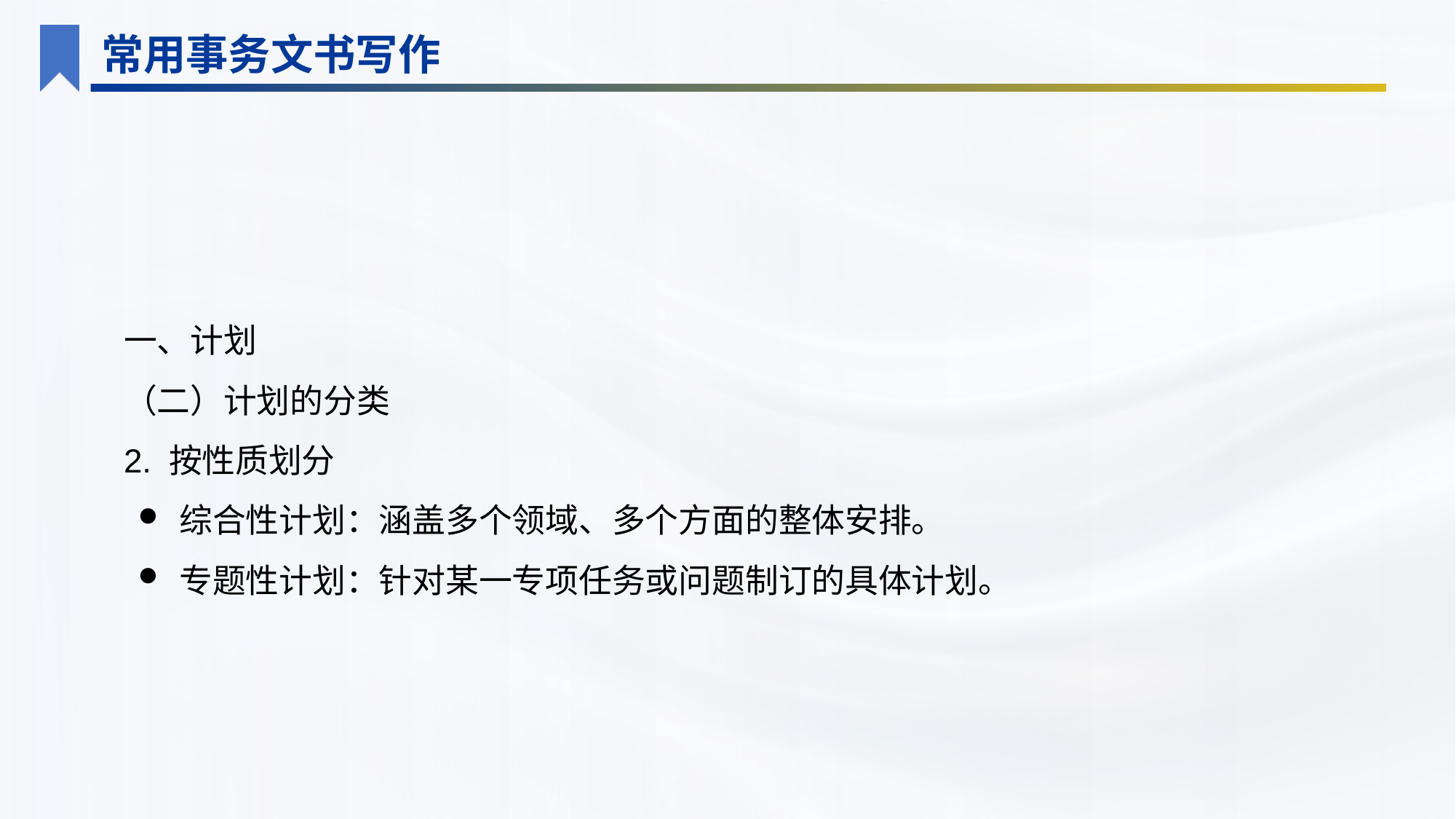

常用事务文书写作
一、计划
（二）计划的分类
2. 按性质划分
综合性计划：涵盖多个领域、多个方面的整体安排。
专题性计划：针对某一专项任务或问题制订的具体计划。